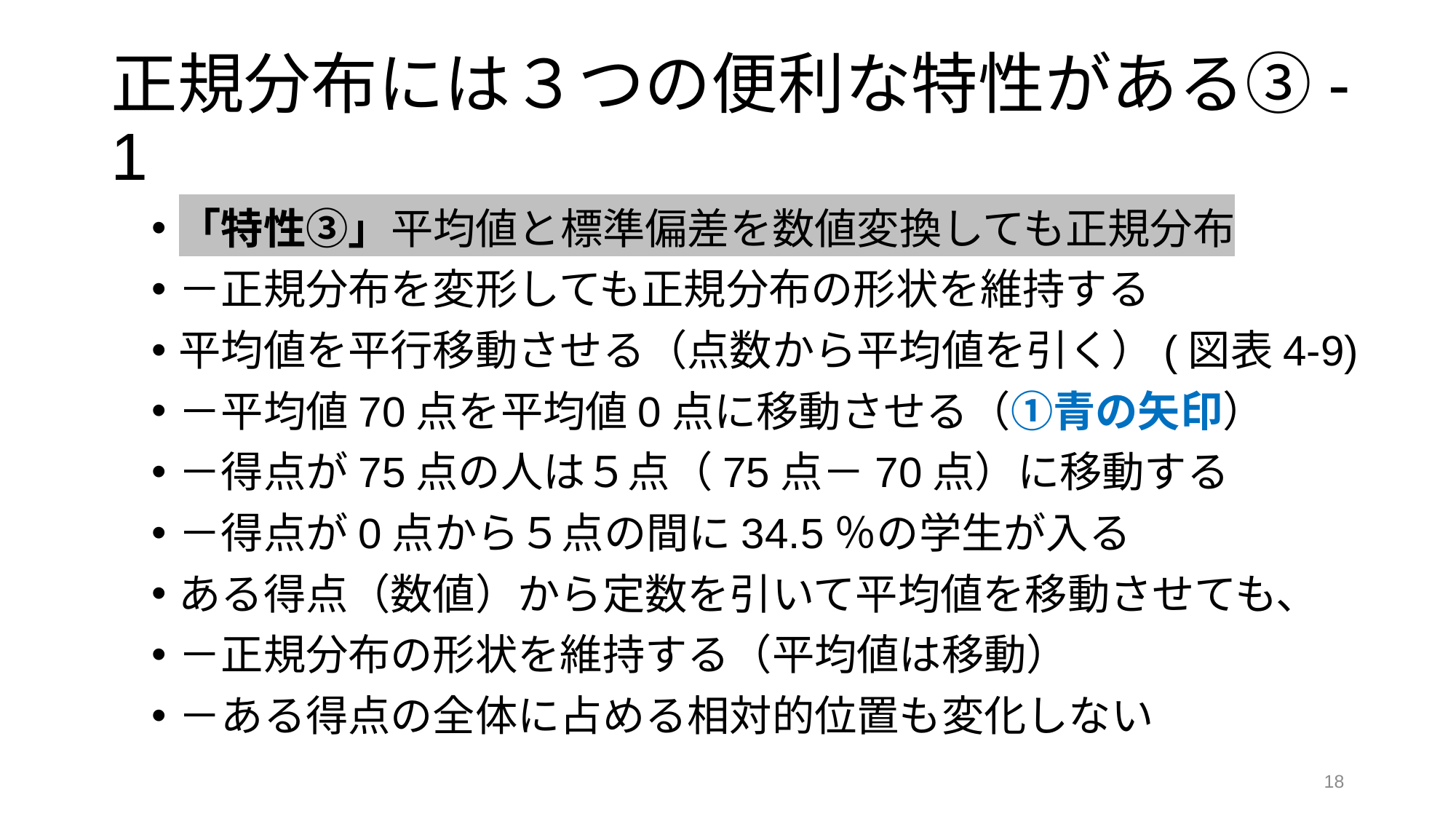

# 正規分布には３つの便利な特性がある③-1
「特性③」平均値と標準偏差を数値変換しても正規分布
－正規分布を変形しても正規分布の形状を維持する
平均値を平行移動させる（点数から平均値を引く）(図表4-9)
－平均値70点を平均値0点に移動させる（①青の矢印）
－得点が75点の人は５点（75点－70点）に移動する
－得点が0点から５点の間に34.5％の学生が入る
ある得点（数値）から定数を引いて平均値を移動させても、
－正規分布の形状を維持する（平均値は移動）
－ある得点の全体に占める相対的位置も変化しない

18